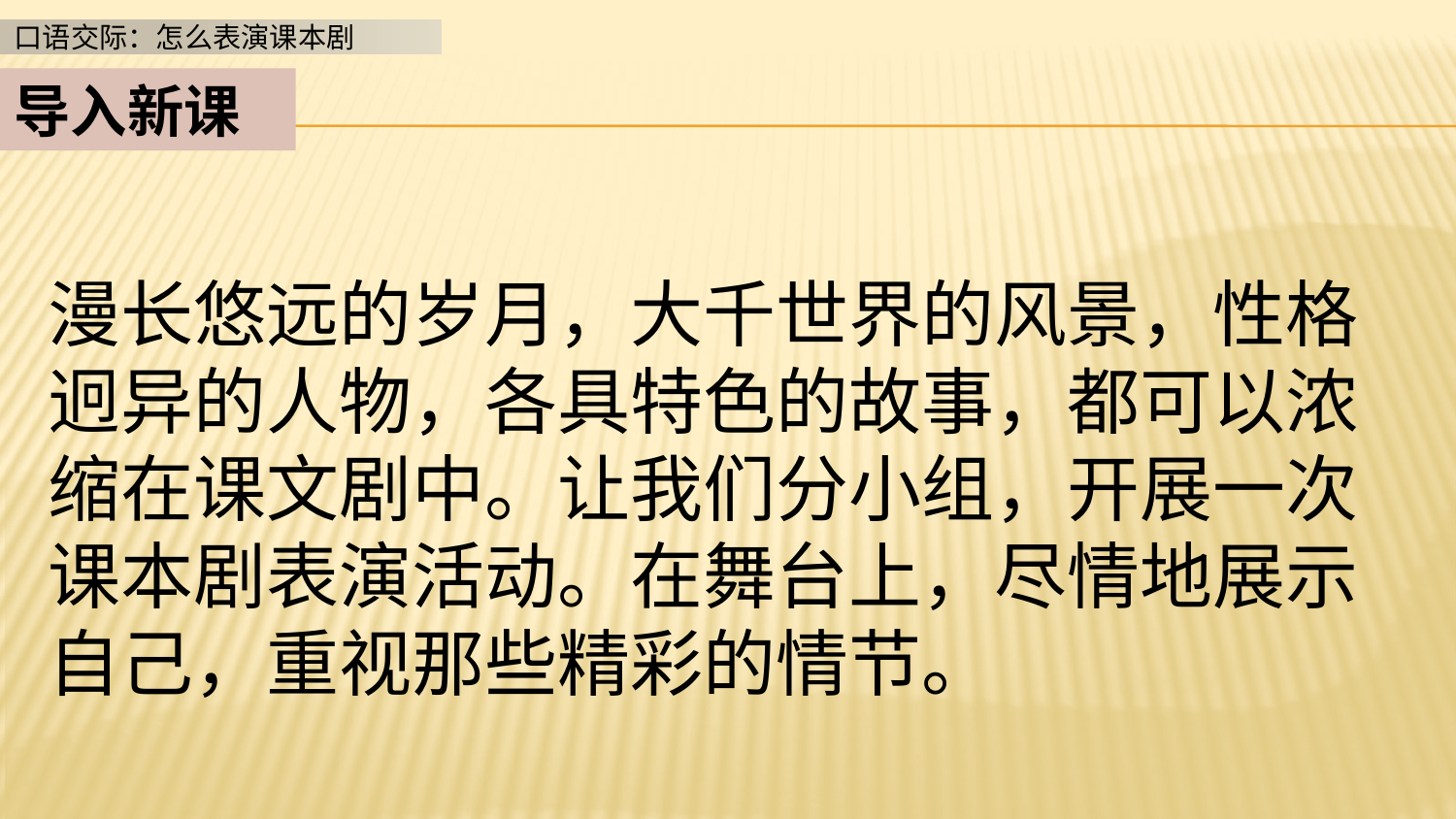

导入新课
漫长悠远的岁月，大千世界的风景，性格迥异的人物，各具特色的故事，都可以浓缩在课文剧中。让我们分小组，开展一次课本剧表演活动。在舞台上，尽情地展示自己，重视那些精彩的情节。